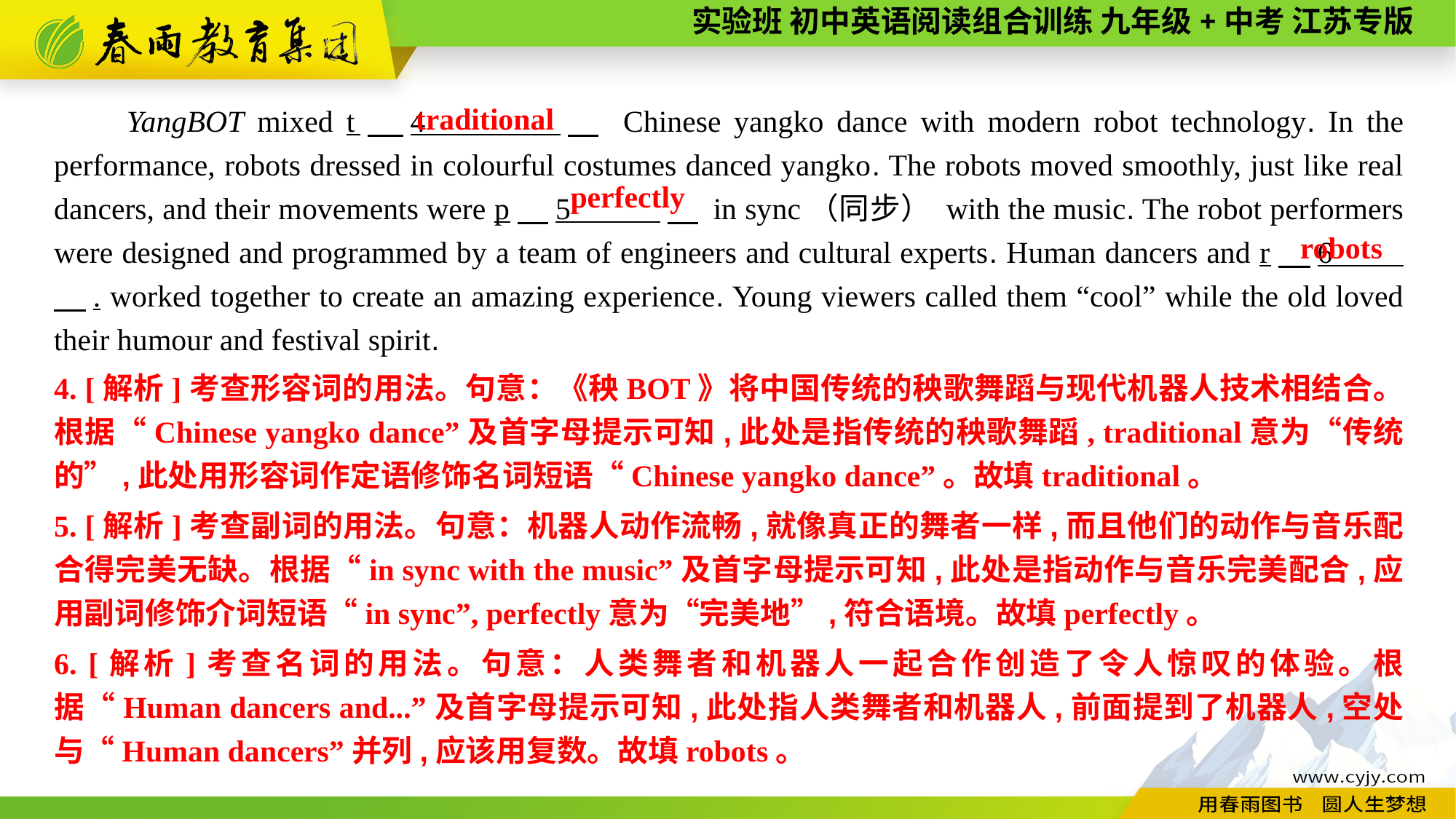

traditional
YangBOT mixed t　4          　 Chinese yangko dance with modern robot technology. In the performance, robots dressed in colourful costumes danced yangko. The robots moved smoothly, just like real dancers, and their movements were p　5           　 in sync（同步） with the music. The robot performers were designed and programmed by a team of engineers and cultural experts. Human dancers and r　6         　. worked together to create an amazing experience. Young viewers called them “cool” while the old loved their humour and festival spirit.
perfectly
robots
4. [解析]考查形容词的用法。句意：《秧BOT》将中国传统的秧歌舞蹈与现代机器人技术相结合。根据“Chinese yangko dance”及首字母提示可知,此处是指传统的秧歌舞蹈, traditional意为“传统的”,此处用形容词作定语修饰名词短语“Chinese yangko dance”。故填traditional。
5. [解析]考查副词的用法。句意：机器人动作流畅,就像真正的舞者一样,而且他们的动作与音乐配合得完美无缺。根据“in sync with the music”及首字母提示可知,此处是指动作与音乐完美配合,应用副词修饰介词短语“in sync”, perfectly意为“完美地”,符合语境。故填perfectly。
6. [解析]考查名词的用法。句意：人类舞者和机器人一起合作创造了令人惊叹的体验。根据“Human dancers and...”及首字母提示可知,此处指人类舞者和机器人,前面提到了机器人,空处与“Human dancers”并列,应该用复数。故填robots。